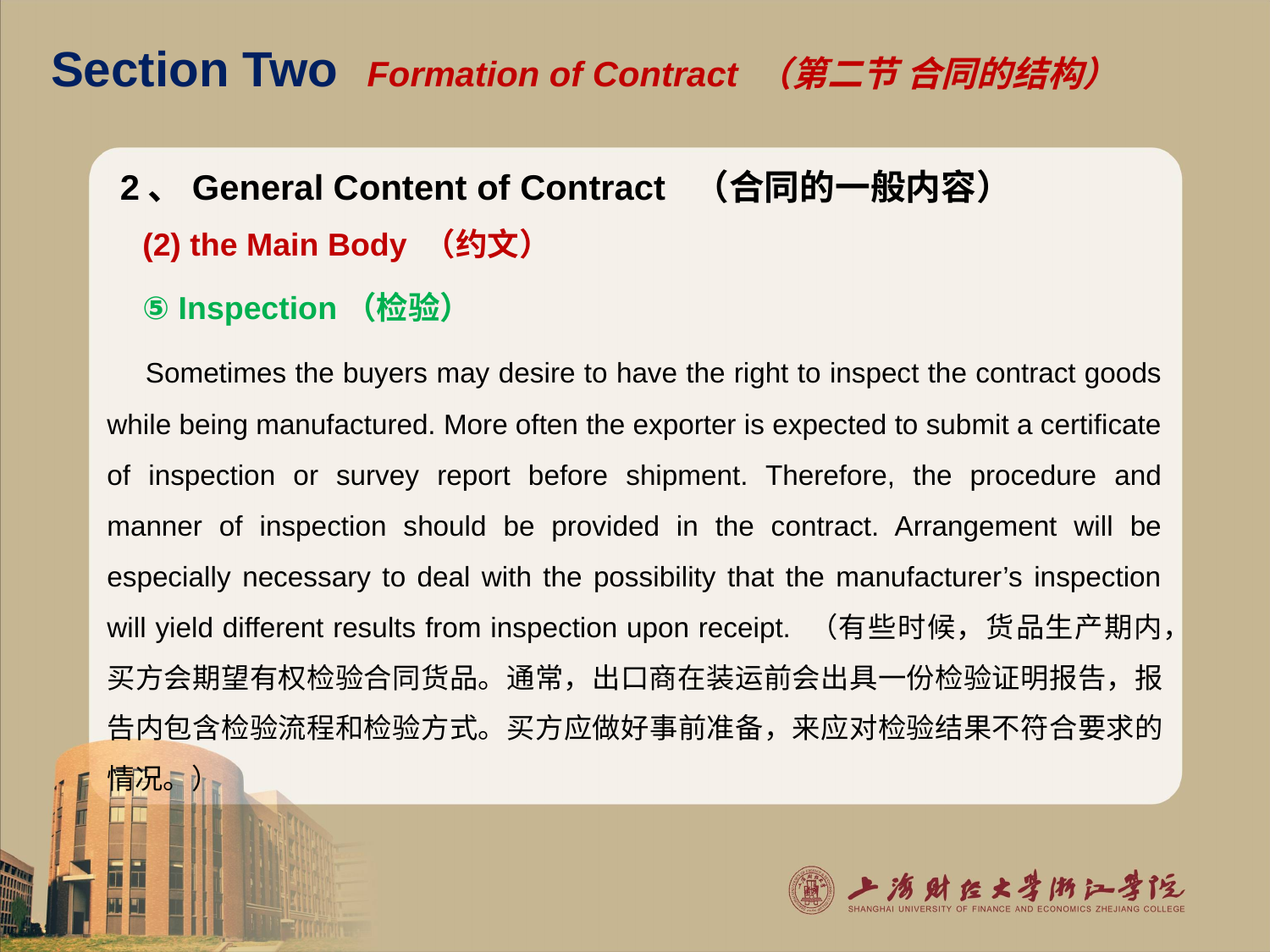

# Section Two   Formation of Contract （第二节 合同的结构）
2、General Content of Contract  （合同的一般内容）
    (2) the Main Body （约文）
    ⑤ Inspection（检验）
    Sometimes the buyers may desire to have the right to inspect the contract goods while being manufactured. More often the exporter is expected to submit a certificate of inspection or survey report before shipment. Therefore, the procedure and manner of inspection should be provided in the contract. Arrangement will be especially necessary to deal with the possibility that the manufacturer’s inspection will yield different results from inspection upon receipt. （有些时候，货品生产期内，买方会期望有权检验合同货品。通常，出口商在装运前会出具一份检验证明报告，报告内包含检验流程和检验方式。买方应做好事前准备，来应对检验结果不符合要求的情况。）